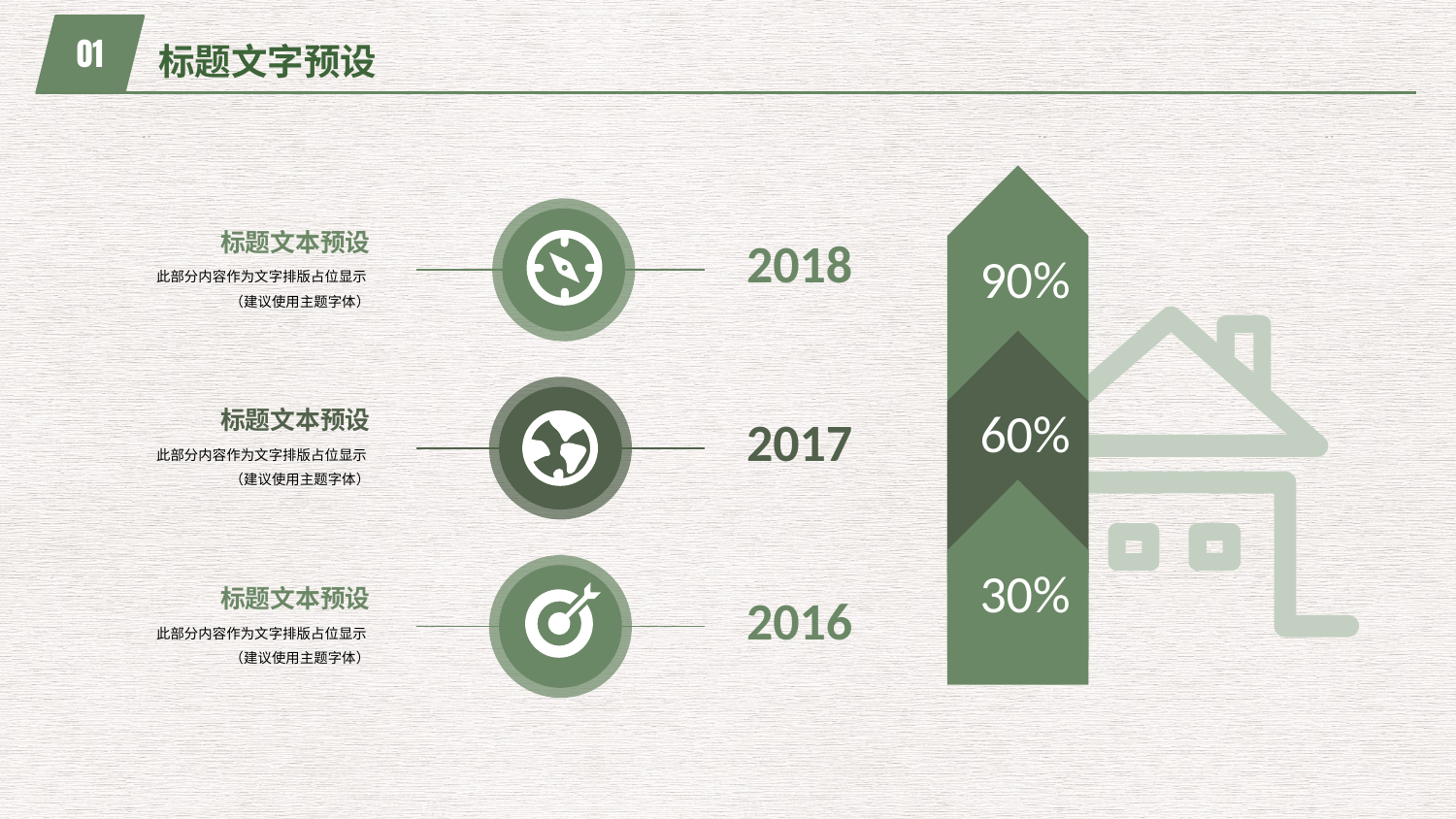

01
标题文字预设
90%

60%

30%

标题文本预设
此部分内容作为文字排版占位显示
（建议使用主题字体）
2018

标题文本预设
此部分内容作为文字排版占位显示
（建议使用主题字体）
2017

标题文本预设
此部分内容作为文字排版占位显示
（建议使用主题字体）
2016